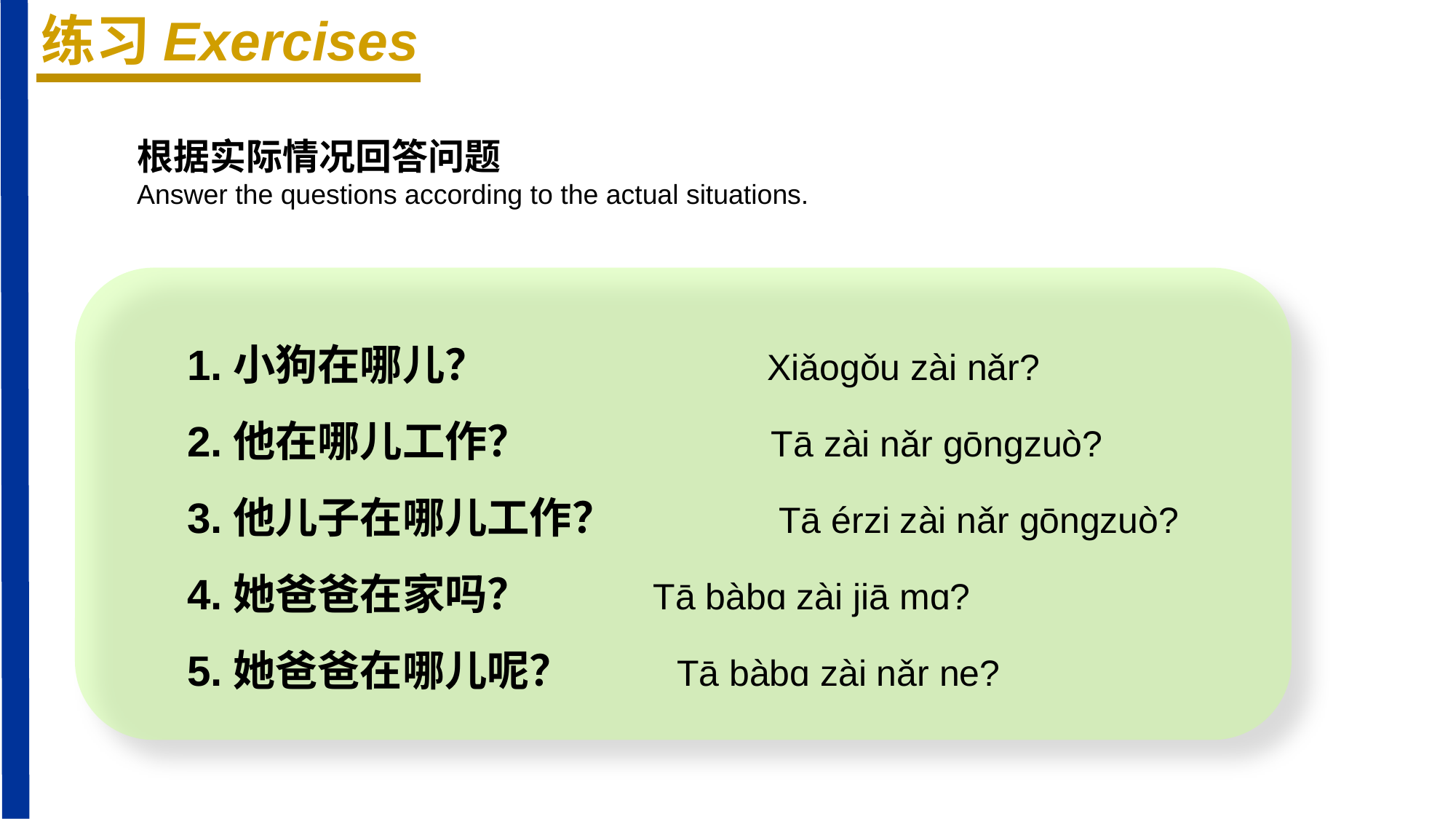

练习Exercises
根据实际情况回答问题
Answer the questions according to the actual situations.

1.小狗在哪儿？                            Xiǎoɡǒu zài nǎr?
2.他在哪儿工作？                        Tā zài nǎr ɡōnɡzuò?
3.他儿子在哪儿工作？                Tā érzi zài nǎr ɡōnɡzuò?
4.她爸爸在家吗？            Tā bàbɑ zài jiā mɑ?
5.她爸爸在哪儿呢？          Tā bàbɑ zài nǎr ne?